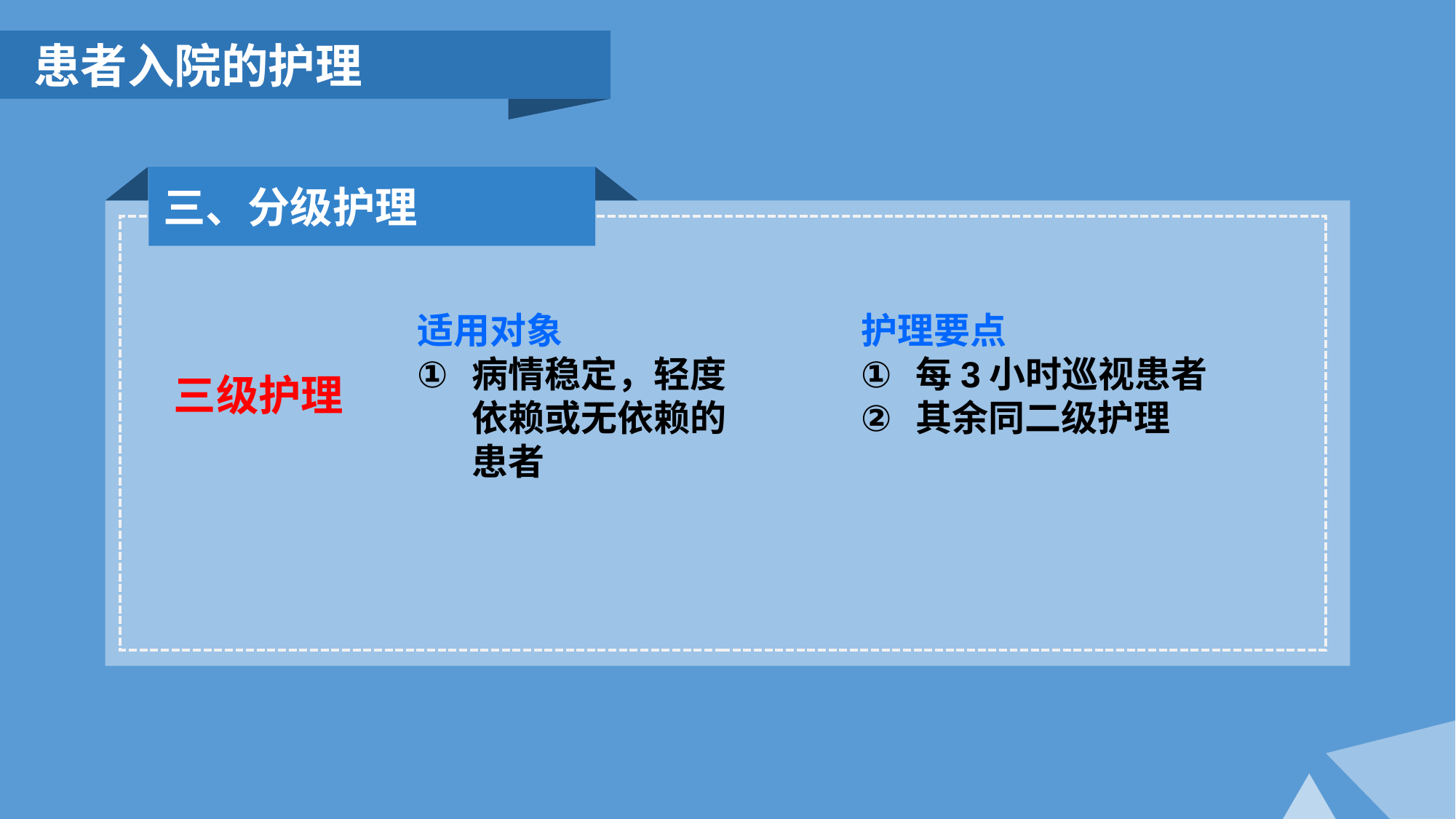

患者入院的护理

三、分级护理

适用对象
病情稳定，轻度依赖或无依赖的患者
护理要点
每3小时巡视患者
其余同二级护理
三级护理